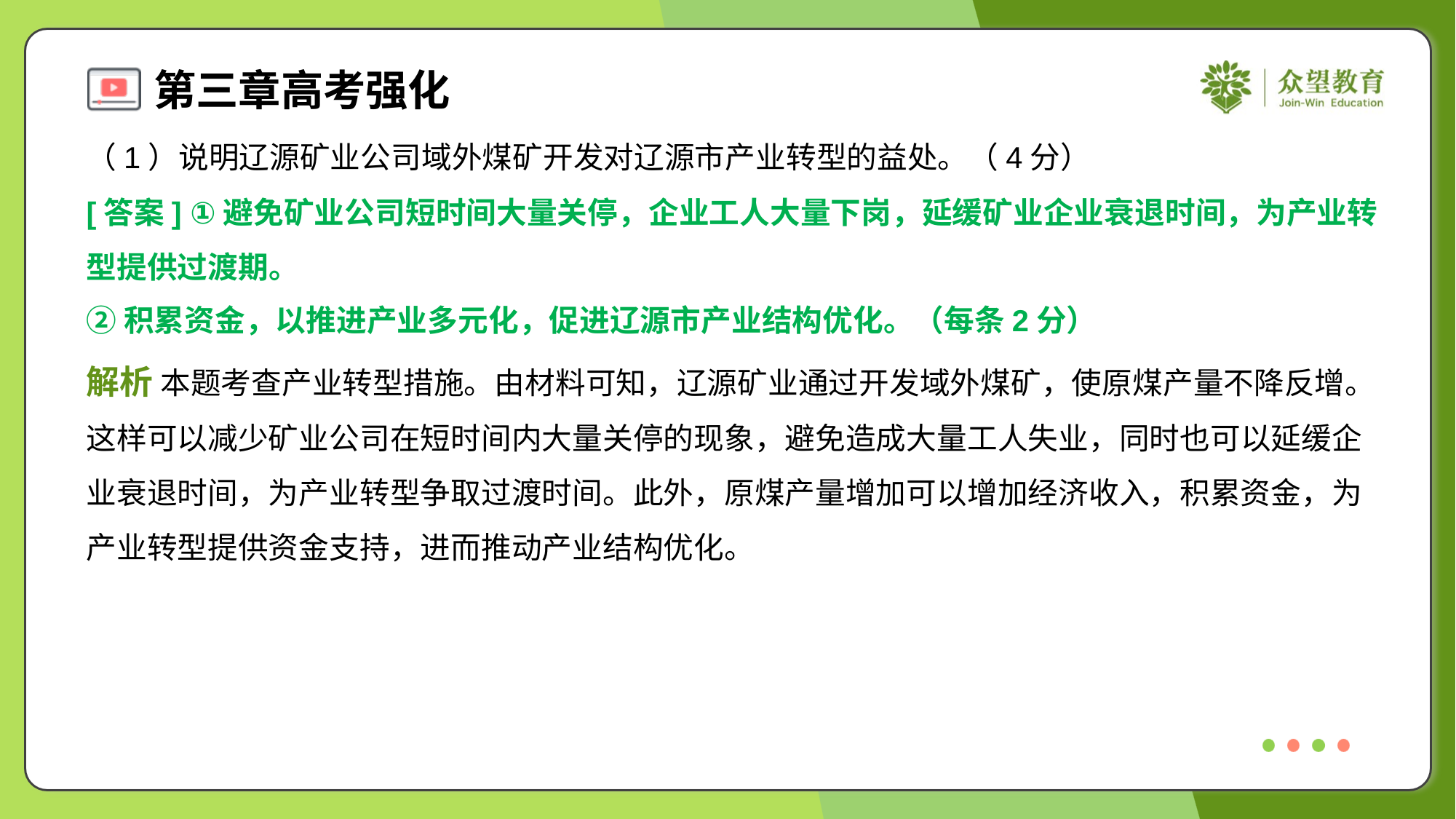

（1）说明辽源矿业公司域外煤矿开发对辽源市产业转型的益处。（4分）
[答案] ①避免矿业公司短时间大量关停，企业工人大量下岗，延缓矿业企业衰退时间，为产业转
型提供过渡期。
②积累资金，以推进产业多元化，促进辽源市产业结构优化。（每条2分）
解析 本题考查产业转型措施。由材料可知，辽源矿业通过开发域外煤矿，使原煤产量不降反增。
这样可以减少矿业公司在短时间内大量关停的现象，避免造成大量工人失业，同时也可以延缓企
业衰退时间，为产业转型争取过渡时间。此外，原煤产量增加可以增加经济收入，积累资金，为
产业转型提供资金支持，进而推动产业结构优化。